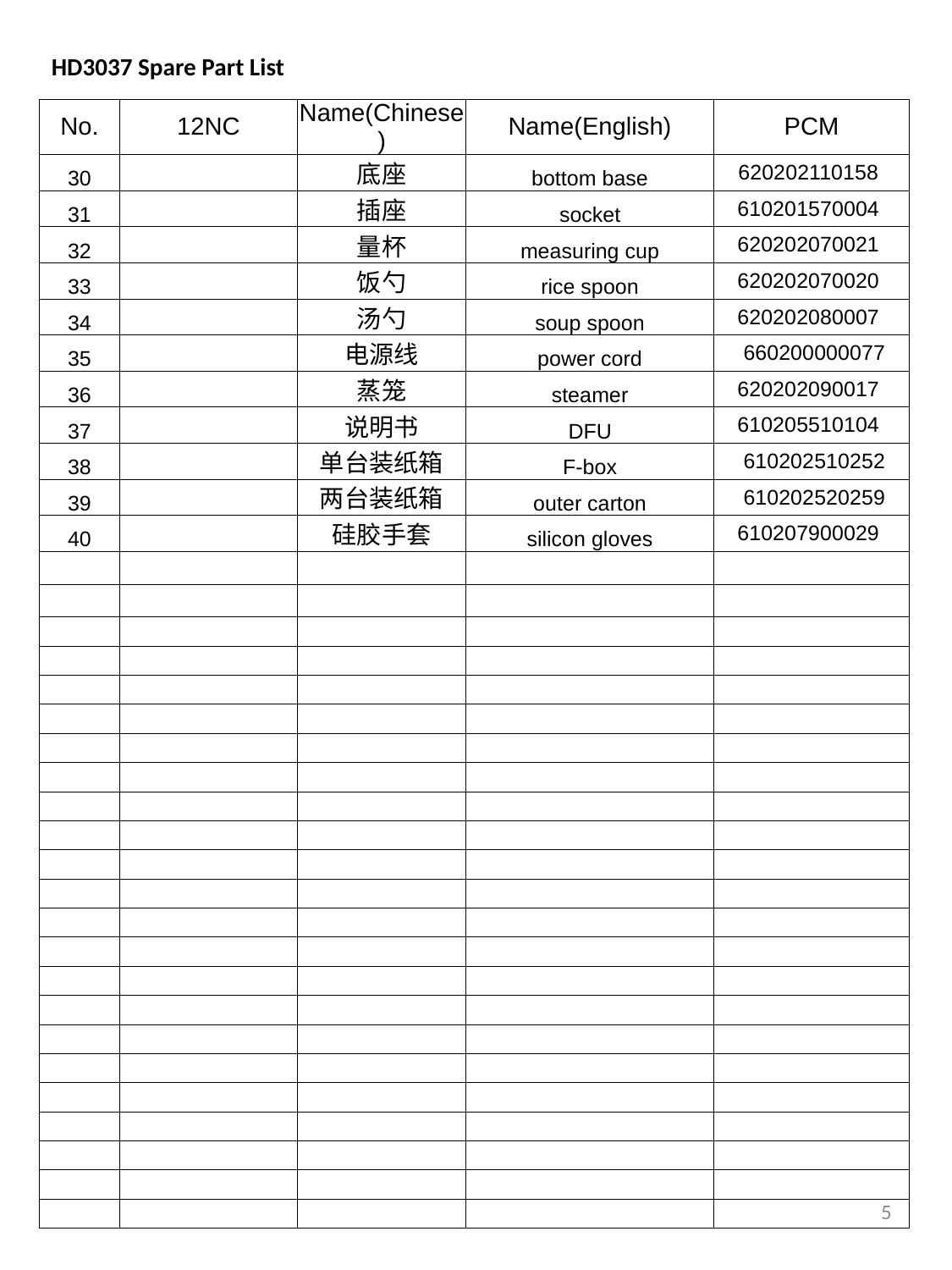

HD3037 Spare Part List
| No. | 12NC | Name(Chinese) | Name(English) | PCM |
| --- | --- | --- | --- | --- |
| 30 |  | 底座 | bottom base | 620202110158 |
| 31 |  | 插座 | socket | 610201570004 |
| 32 |  | 量杯 | measuring cup | 620202070021 |
| 33 |  | 饭勺 | rice spoon | 620202070020 |
| 34 |  | 汤勺 | soup spoon | 620202080007 |
| 35 |  | 电源线 | power cord | 660200000077 |
| 36 |  | 蒸笼 | steamer | 620202090017 |
| 37 |  | 说明书 | DFU | 610205510104 |
| 38 |  | 单台装纸箱 | F-box | 610202510252 |
| 39 |  | 两台装纸箱 | outer carton | 610202520259 |
| 40 |  | 硅胶手套 | silicon gloves | 610207900029 |
|  |  |  |  |  |
|  |  |  |  |  |
|  |  |  |  |  |
|  |  |  |  |  |
|  |  |  |  |  |
|  |  |  |  |  |
|  |  |  |  |  |
|  |  |  |  |  |
|  |  |  |  |  |
|  |  |  |  |  |
|  |  |  |  |  |
|  |  |  |  |  |
|  |  |  |  |  |
|  |  |  |  |  |
|  |  |  |  |  |
|  |  |  |  |  |
|  |  |  |  |  |
|  |  |  |  |  |
|  |  |  |  |  |
|  |  |  |  |  |
|  |  |  |  |  |
|  |  |  |  |  |
|  |  |  |  |  |
5